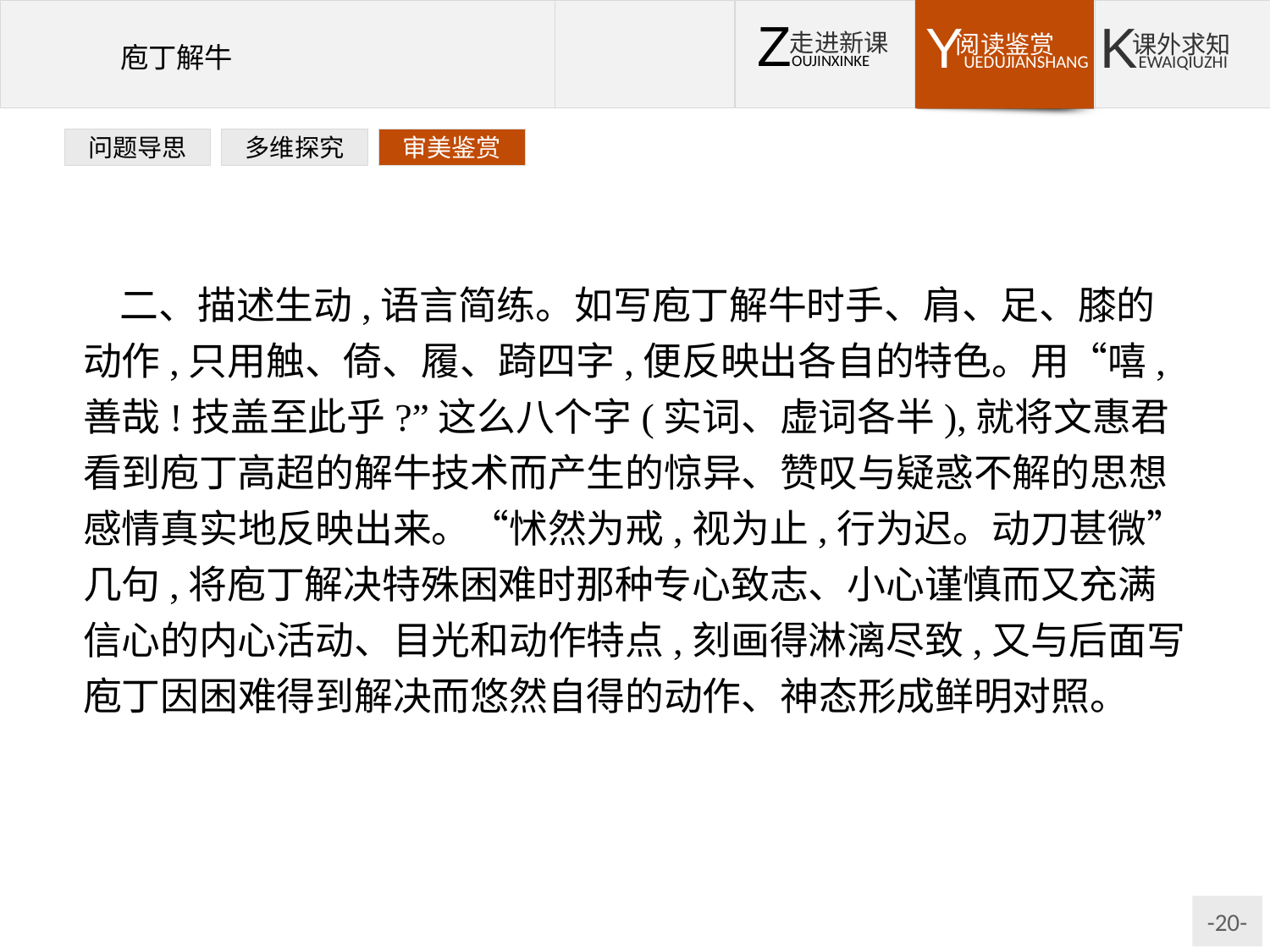

问题导思
多维探究
审美鉴赏
二、描述生动,语言简练。如写庖丁解牛时手、肩、足、膝的动作,只用触、倚、履、踦四字,便反映出各自的特色。用“嘻,善哉!技盖至此乎?”这么八个字(实词、虚词各半),就将文惠君看到庖丁高超的解牛技术而产生的惊异、赞叹与疑惑不解的思想感情真实地反映出来。“怵然为戒,视为止,行为迟。动刀甚微”几句,将庖丁解决特殊困难时那种专心致志、小心谨慎而又充满信心的内心活动、目光和动作特点,刻画得淋漓尽致,又与后面写庖丁因困难得到解决而悠然自得的动作、神态形成鲜明对照。